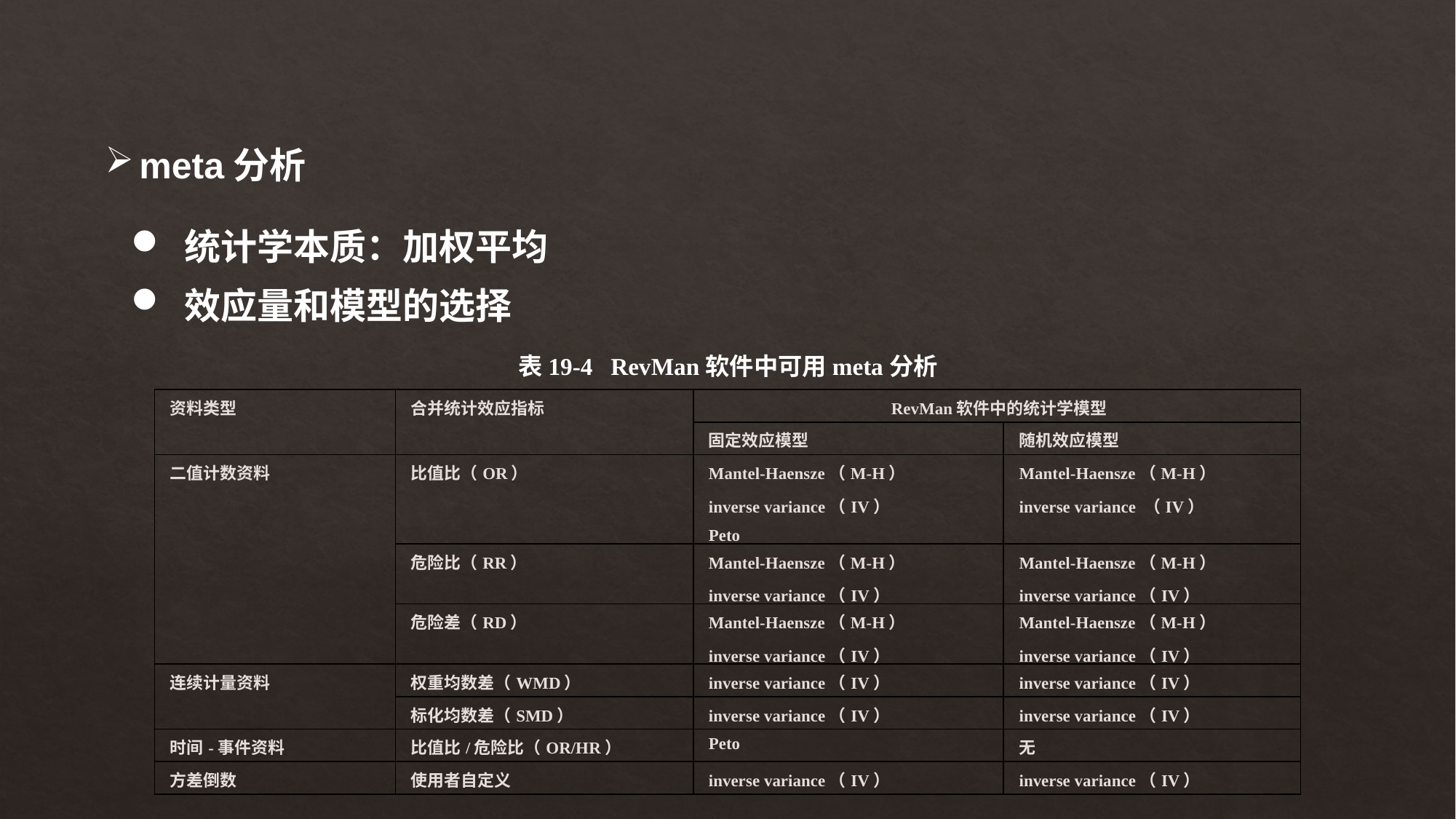

meta分析
 统计学本质：加权平均
 效应量和模型的选择
表19-4   RevMan软件中可用meta分析
| 资料类型 | 合并统计效应指标 | RevMan软件中的统计学模型 |  |
| --- | --- | --- | --- |
|  |  | 固定效应模型 | 随机效应模型 |
| 二值计数资料 | 比值比（OR） | Mantel-Haensze（M-H） inverse variance（IV） Peto | Mantel-Haensze（M-H） inverse variance （IV） |
|  | 危险比（RR） | Mantel-Haensze（M-H） inverse variance（IV） | Mantel-Haensze（M-H） inverse variance（IV） |
|  | 危险差（RD） | Mantel-Haensze（M-H） inverse variance（IV） | Mantel-Haensze（M-H） inverse variance（IV） |
| 连续计量资料 | 权重均数差（WMD） | inverse variance（IV） | inverse variance（IV） |
|  | 标化均数差（SMD） | inverse variance（IV） | inverse variance（IV） |
| 时间-事件资料 | 比值比/危险比（OR/HR） | Peto | 无 |
| 方差倒数 | 使用者自定义 | inverse variance（IV） | inverse variance（IV） |